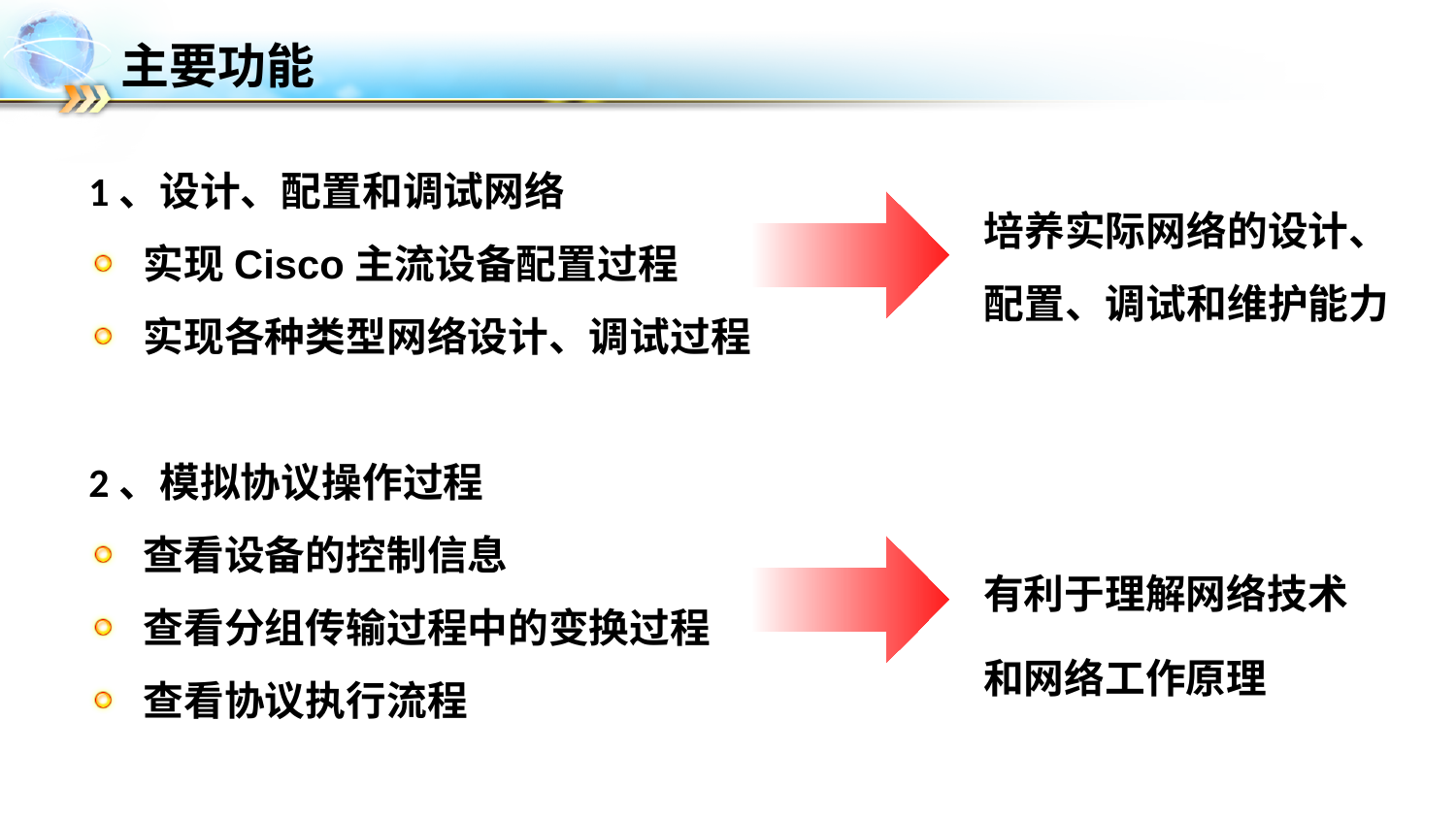

# 主要功能
1、设计、配置和调试网络
实现Cisco主流设备配置过程
实现各种类型网络设计、调试过程

2、模拟协议操作过程
查看设备的控制信息
查看分组传输过程中的变换过程
查看协议执行流程

培养实际网络的设计、配置、调试和维护能力

有利于理解网络技术
和网络工作原理